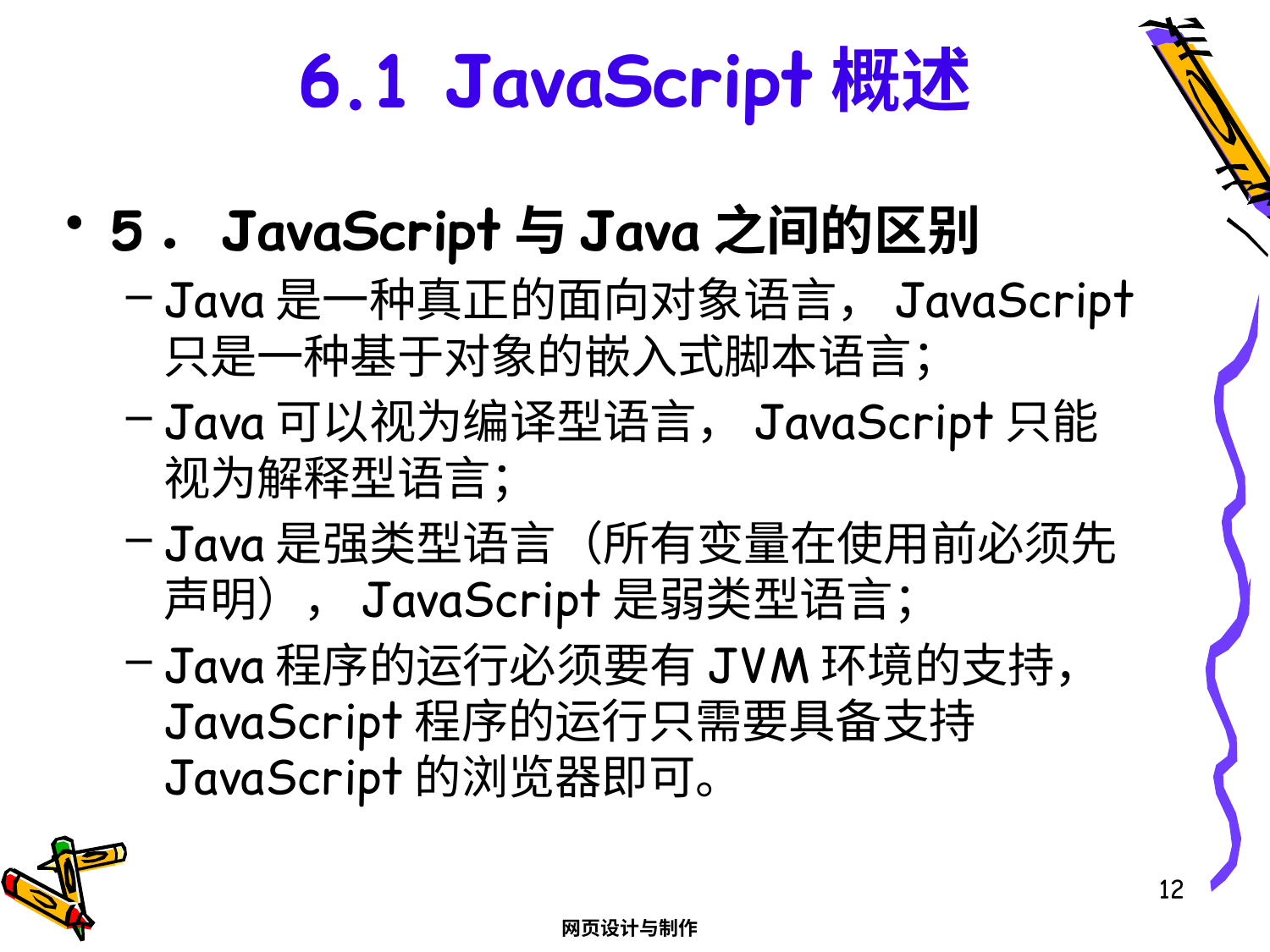

# 6.1 JavaScript概述
5．JavaScript与Java之间的区别
Java是一种真正的面向对象语言，JavaScript只是一种基于对象的嵌入式脚本语言；
Java可以视为编译型语言，JavaScript只能视为解释型语言；
Java是强类型语言（所有变量在使用前必须先声明），JavaScript是弱类型语言；
Java程序的运行必须要有JVM环境的支持，JavaScript程序的运行只需要具备支持JavaScript的浏览器即可。
12
网页设计与制作